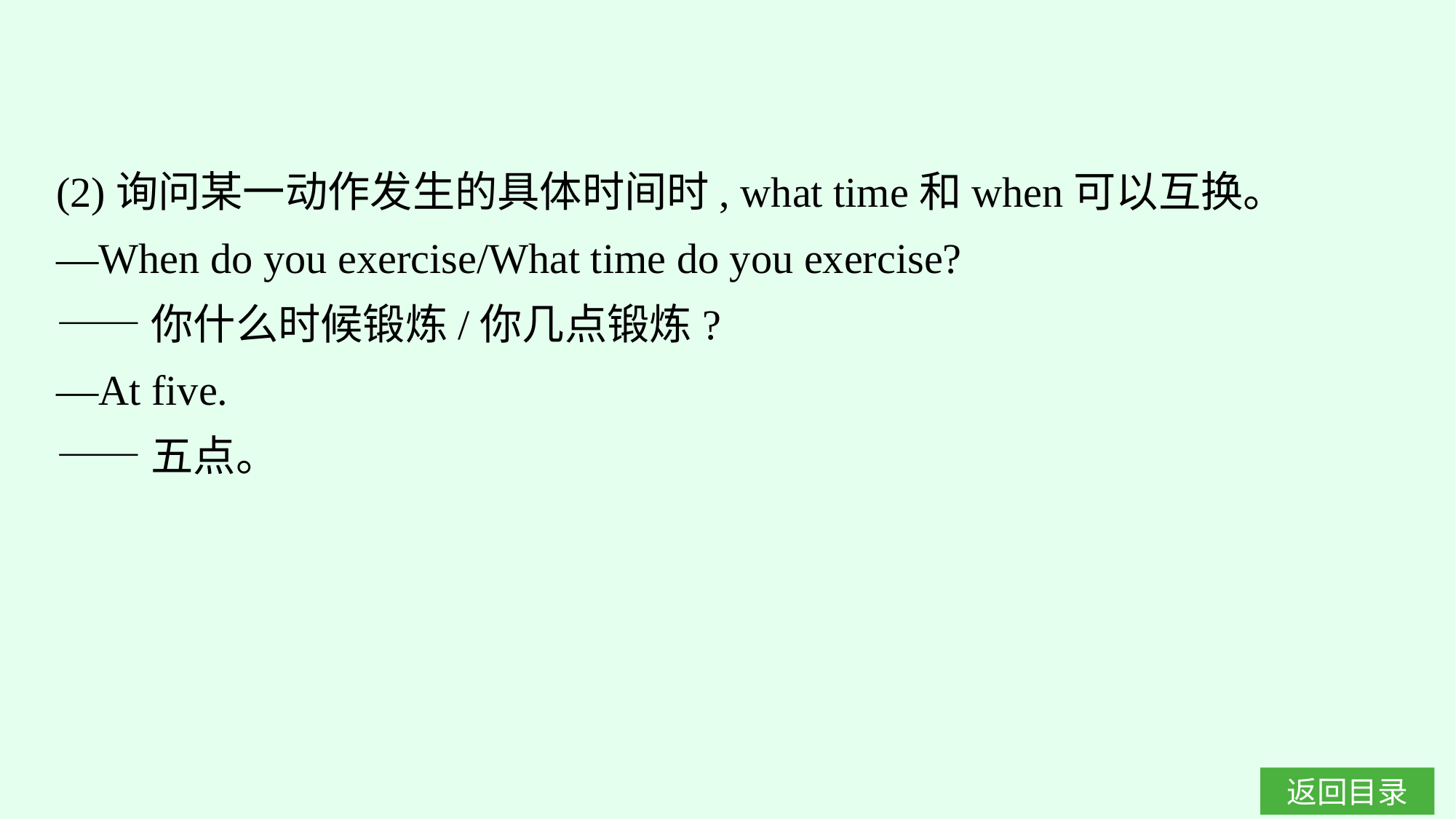

(2)询问某一动作发生的具体时间时, what time和when可以互换。
—When do you exercise/What time do you exercise?
——你什么时候锻炼/你几点锻炼?
—At five.
——五点。